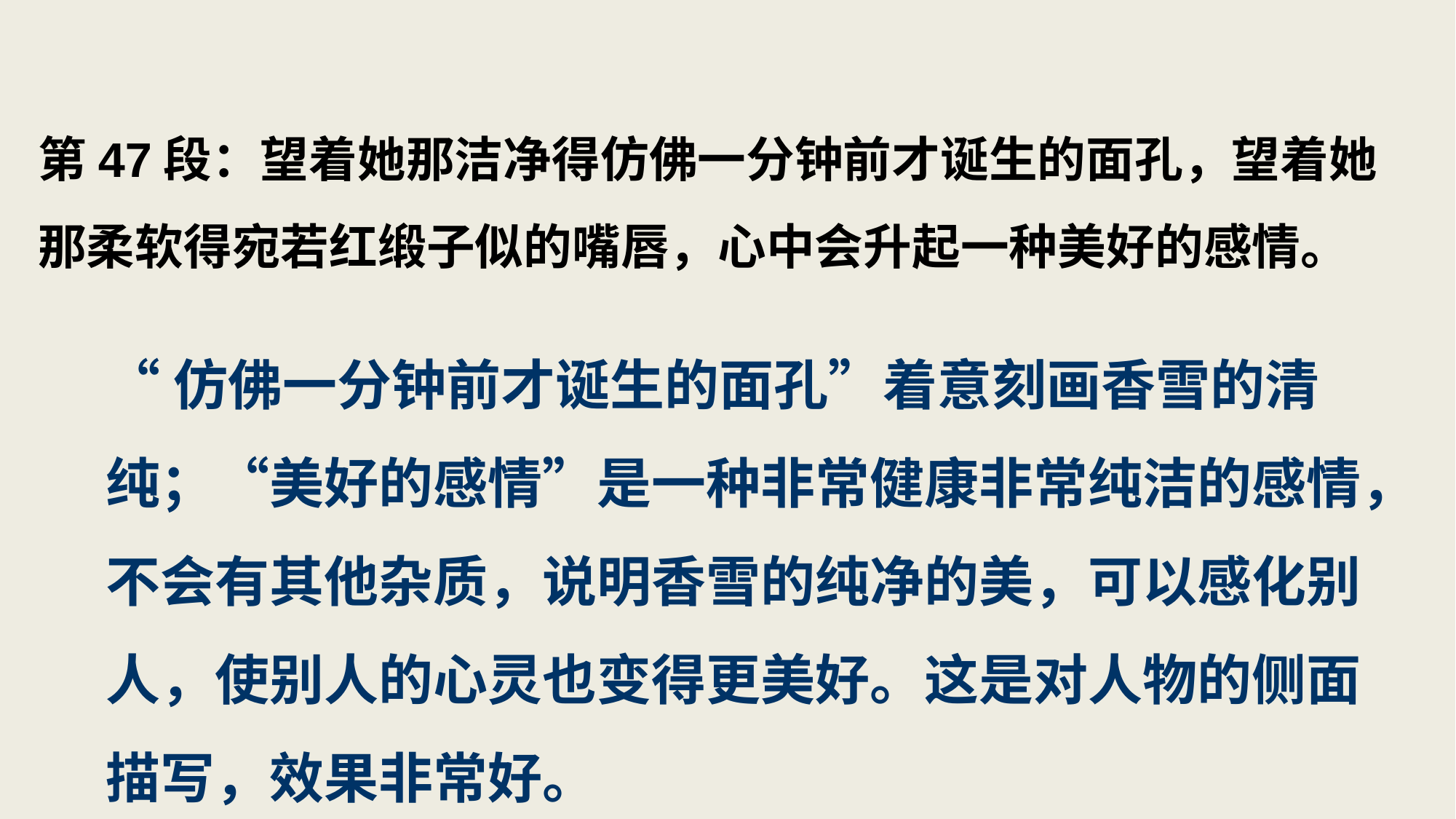

第47段：望着她那洁净得仿佛一分钟前才诞生的面孔，望着她那柔软得宛若红缎子似的嘴唇，心中会升起一种美好的感情。
“仿佛一分钟前才诞生的面孔”着意刻画香雪的清纯；“美好的感情”是一种非常健康非常纯洁的感情，不会有其他杂质，说明香雪的纯净的美，可以感化别人，使别人的心灵也变得更美好。这是对人物的侧面描写，效果非常好。